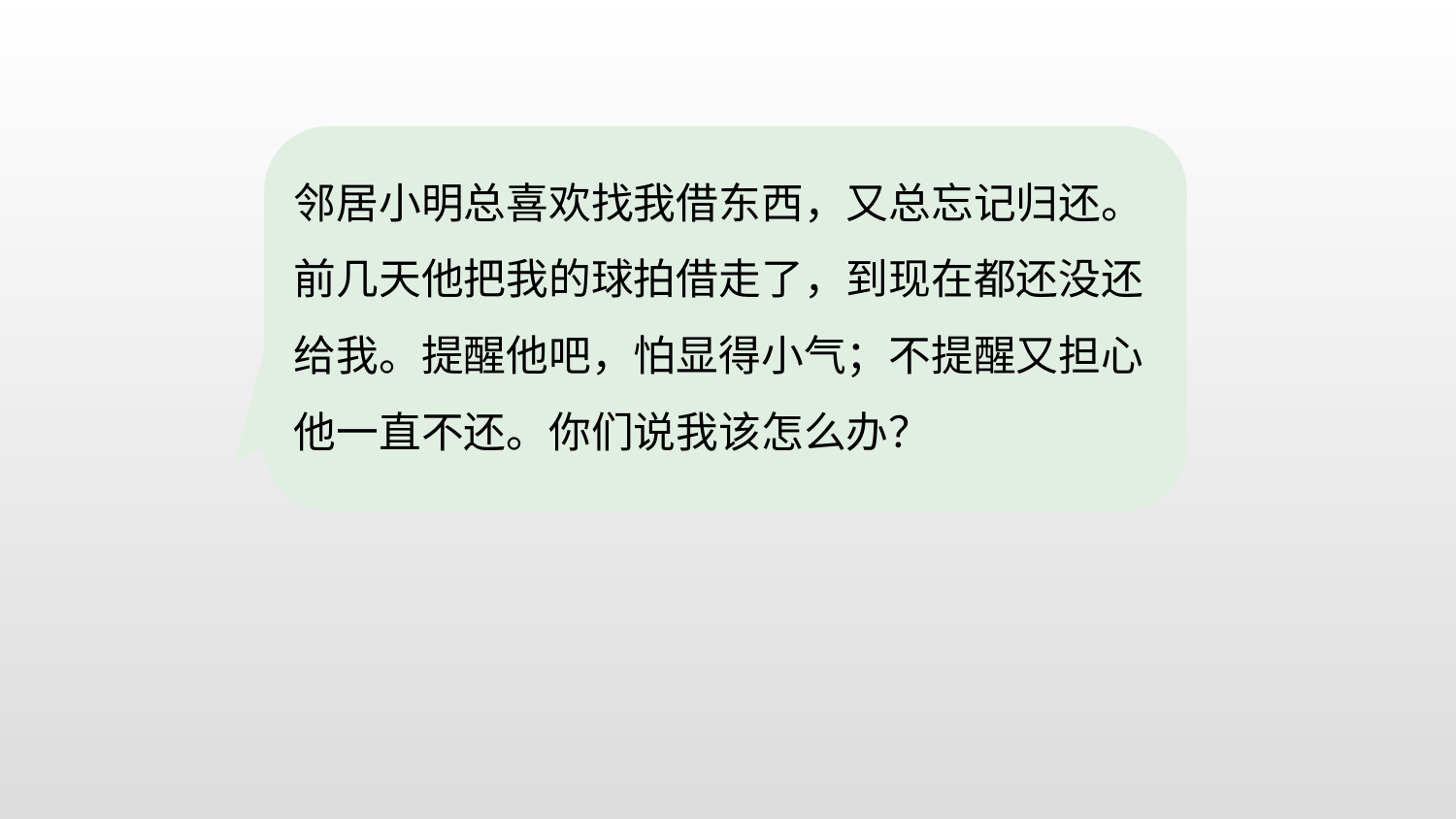

邻居小明总喜欢找我借东西，又总忘记归还。前几天他把我的球拍借走了，到现在都还没还给我。提醒他吧，怕显得小气；不提醒又担心他一直不还。你们说我该怎么办？